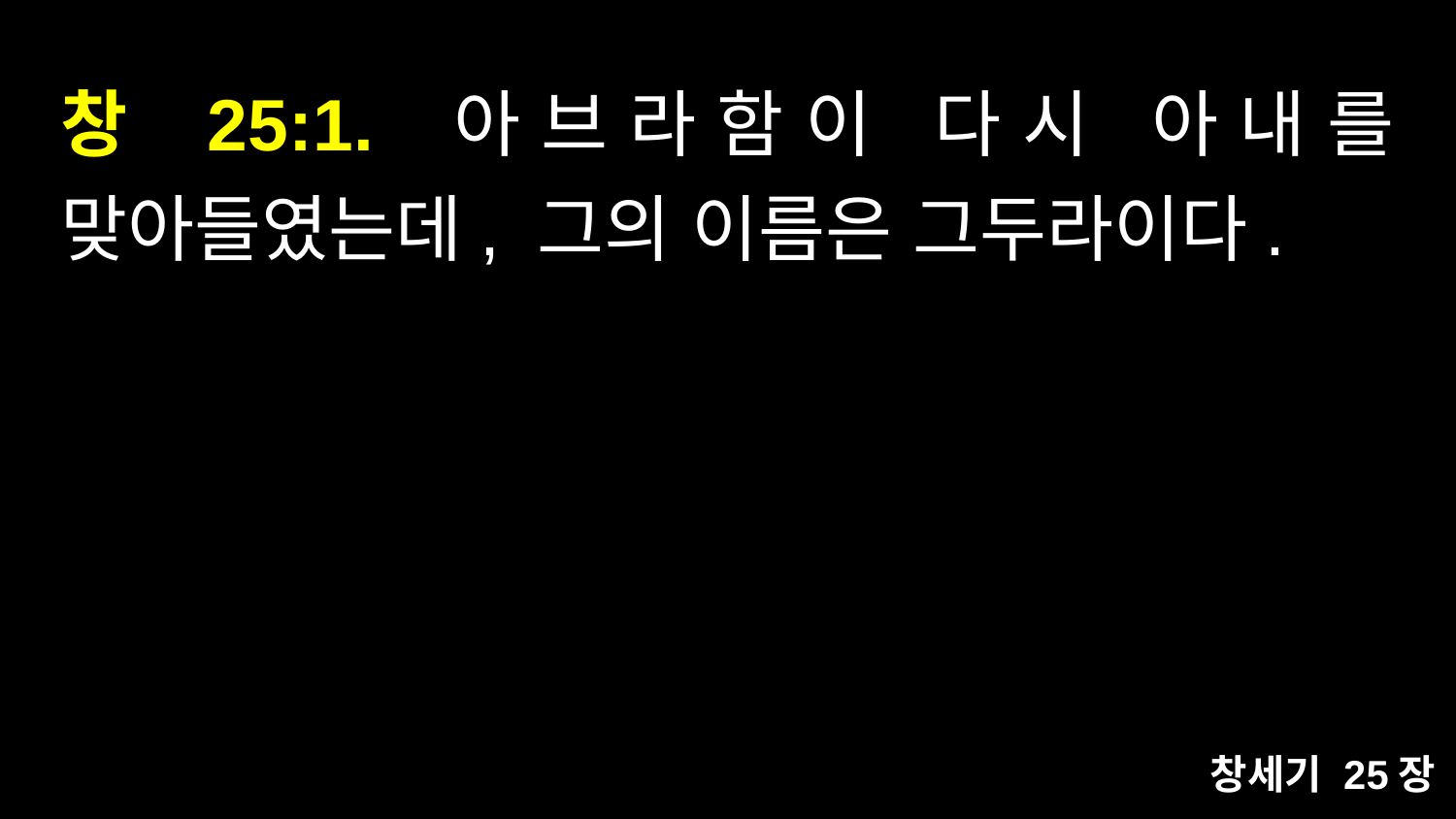

# 창 25:1. 아브라함이 다시 아내를 맞아들였는데, 그의 이름은 그두라이다.
창세기 25장